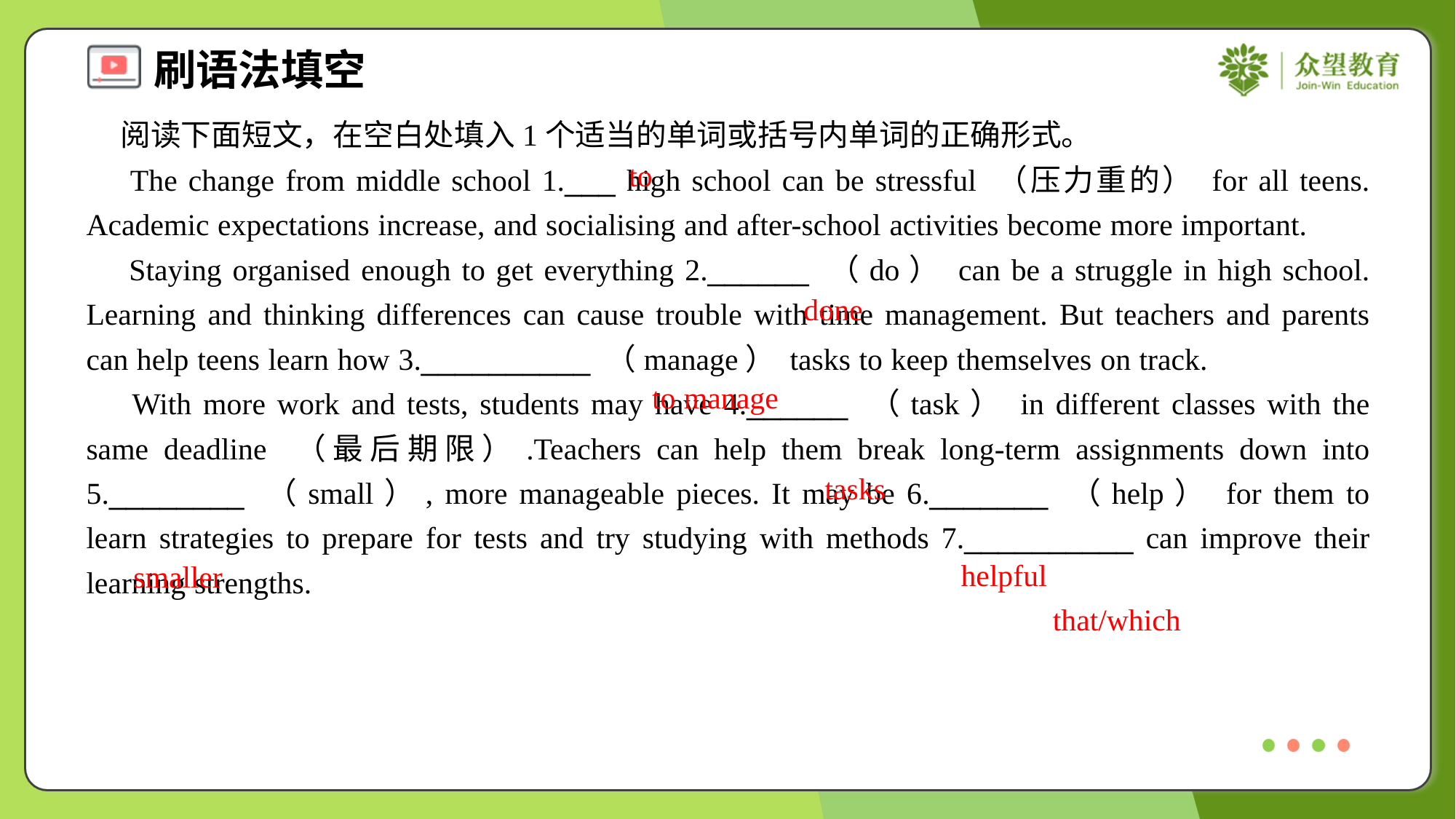

阅读下面短文，在空白处填入1个适当的单词或括号内单词的正确形式。
    The change from middle school 1.___ high school can be stressful （压力重的） for all teens. Academic expectations increase, and socialising and after-school activities become more important.
    Staying organised enough to get everything 2.______ （do） can be a struggle in high school. Learning and thinking differences can cause trouble with time management. But teachers and parents can help teens learn how 3.__________ （manage） tasks to keep themselves on track.
    With more work and tests, students may have 4.______ （task） in different classes with the same deadline （最后期限）.Teachers can help them break long-term assignments down into 5.________ （small）, more manageable pieces. It may be 6._______ （help） for them to learn strategies to prepare for tests and try studying with methods 7.__________ can improve their learning strengths.

to
done
to manage
tasks
helpful
smaller
that/which